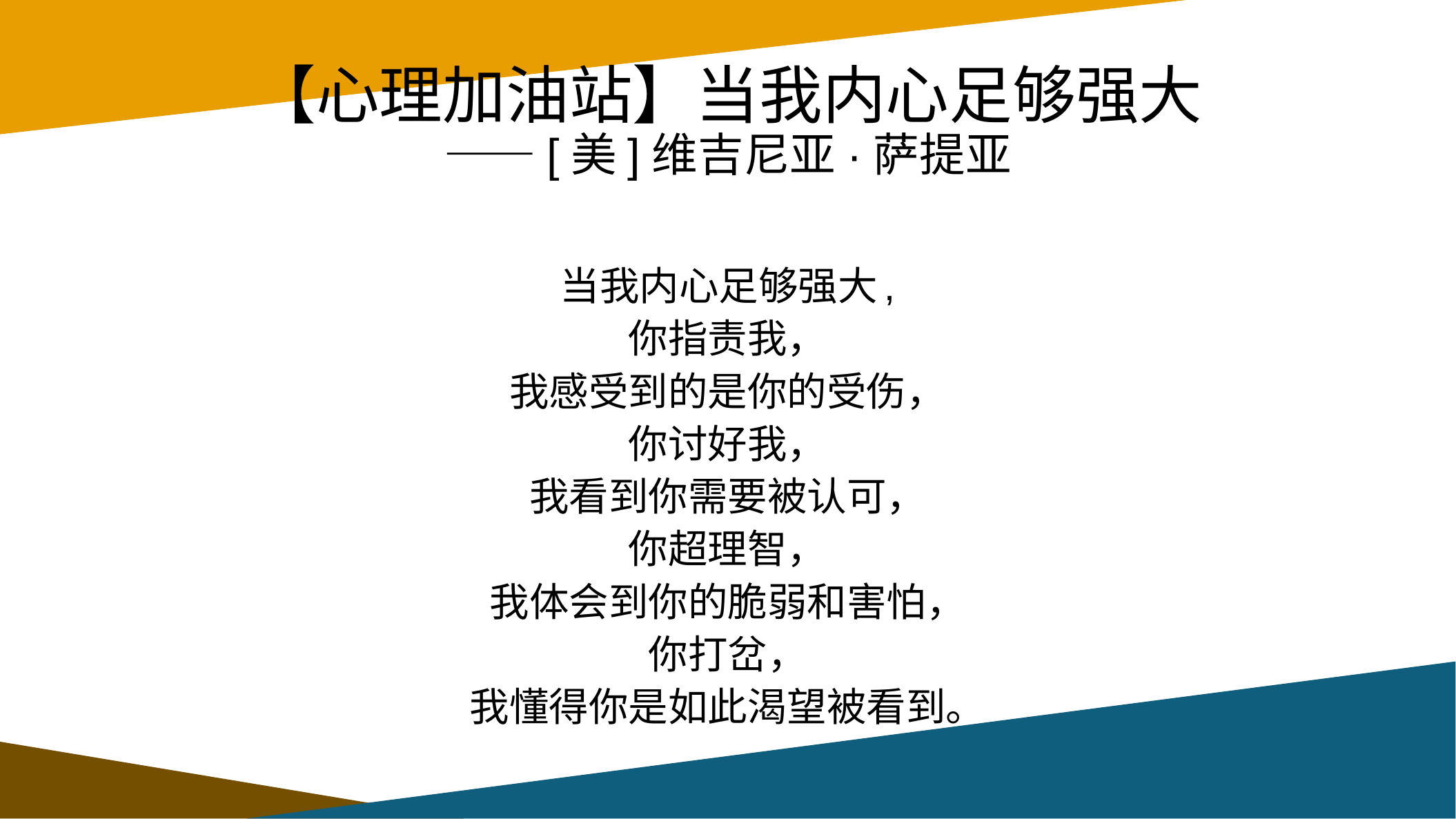

# 【心理加油站】当我内心足够强大 ——[美]维吉尼亚·萨提亚

当我内心足够强大,
你指责我，
我感受到的是你的受伤，
你讨好我，
我看到你需要被认可，
你超理智，
我体会到你的脆弱和害怕，
你打岔，
我懂得你是如此渴望被看到。